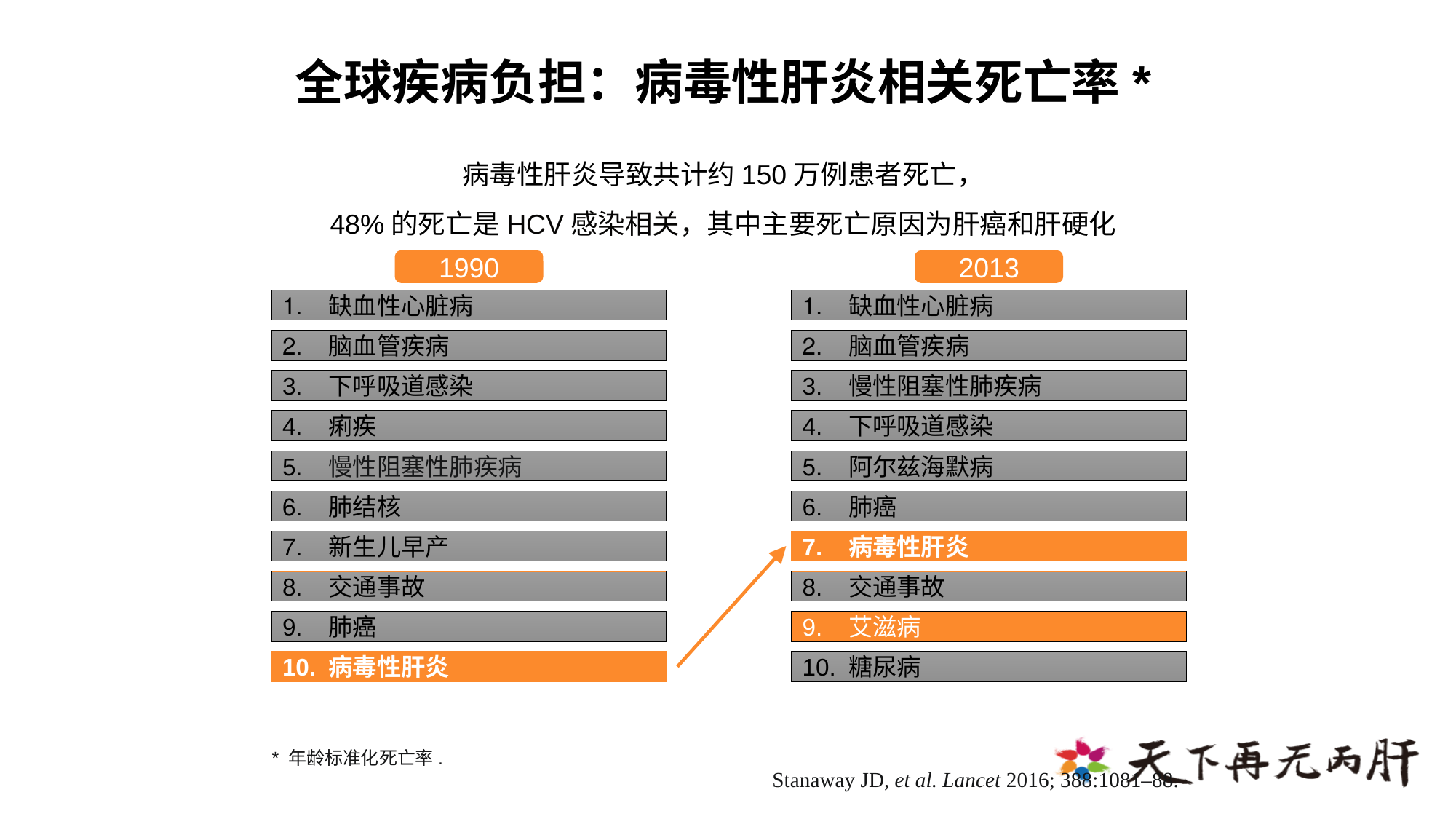

全球疾病负担：病毒性肝炎相关死亡率*
病毒性肝炎导致共计约150万例患者死亡，
48%的死亡是HCV感染相关，其中主要死亡原因为肝癌和肝硬化
1990
2013
1.   缺血性心脏病
2.   脑血管疾病
3.   下呼吸道感染
4.   痢疾
5.   慢性阻塞性肺疾病
6.   肺结核
7.   新生儿早产
8.   交通事故
9.   肺癌
10. 病毒性肝炎
1.   缺血性心脏病
2.   脑血管疾病
3.   慢性阻塞性肺疾病
4.   下呼吸道感染
5.   阿尔兹海默病
6.   肺癌
7.   病毒性肝炎
8.   交通事故
9.   艾滋病
10. 糖尿病
* 年龄标准化死亡率.
Stanaway JD, et al. Lancet 2016; 388:1081–88.